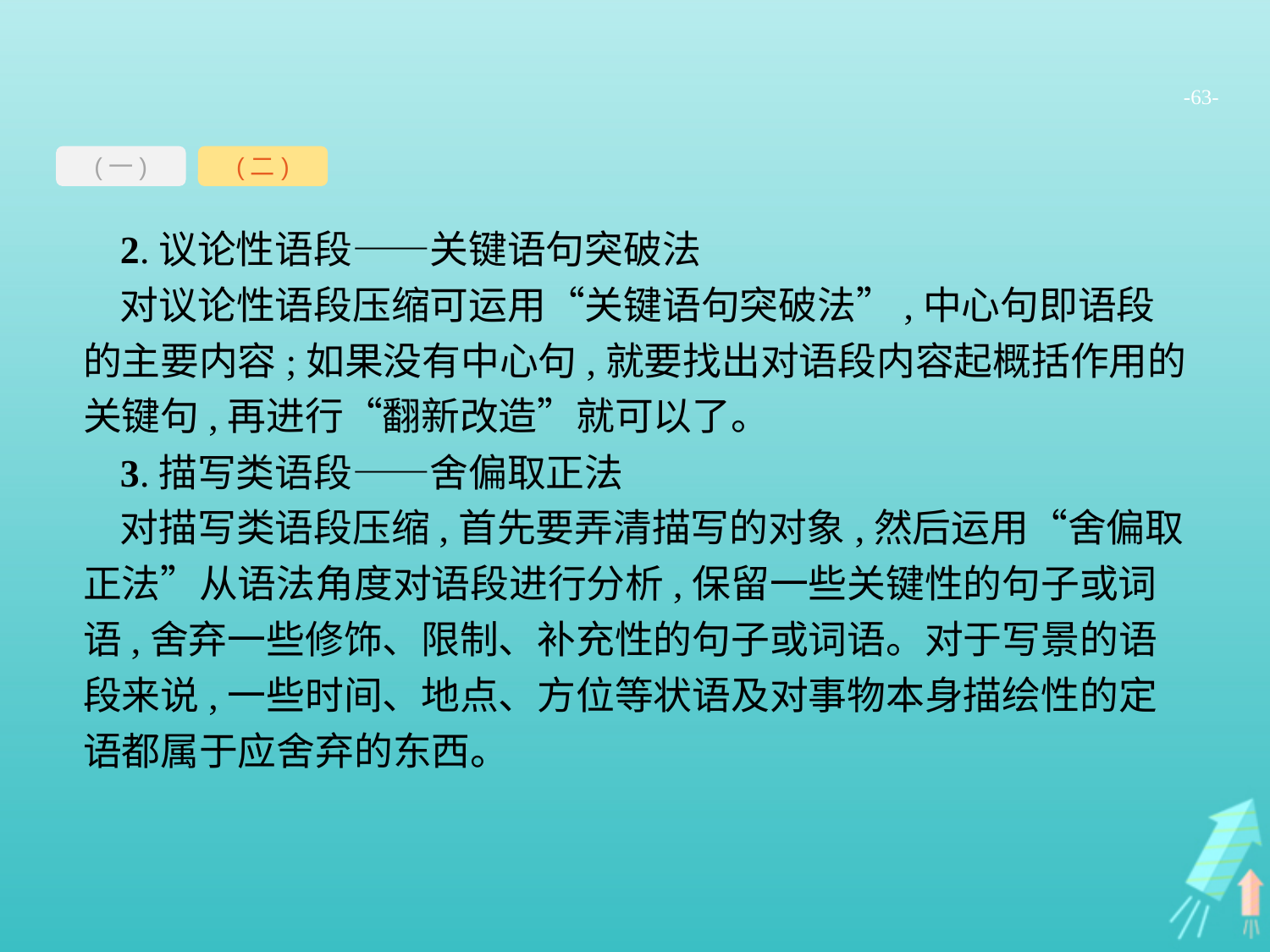

-63-
(一)
(二)
2.议论性语段——关键语句突破法
对议论性语段压缩可运用“关键语句突破法”,中心句即语段的主要内容;如果没有中心句,就要找出对语段内容起概括作用的关键句,再进行“翻新改造”就可以了。
3.描写类语段——舍偏取正法
对描写类语段压缩,首先要弄清描写的对象,然后运用“舍偏取正法”从语法角度对语段进行分析,保留一些关键性的句子或词语,舍弃一些修饰、限制、补充性的句子或词语。对于写景的语段来说,一些时间、地点、方位等状语及对事物本身描绘性的定语都属于应舍弃的东西。